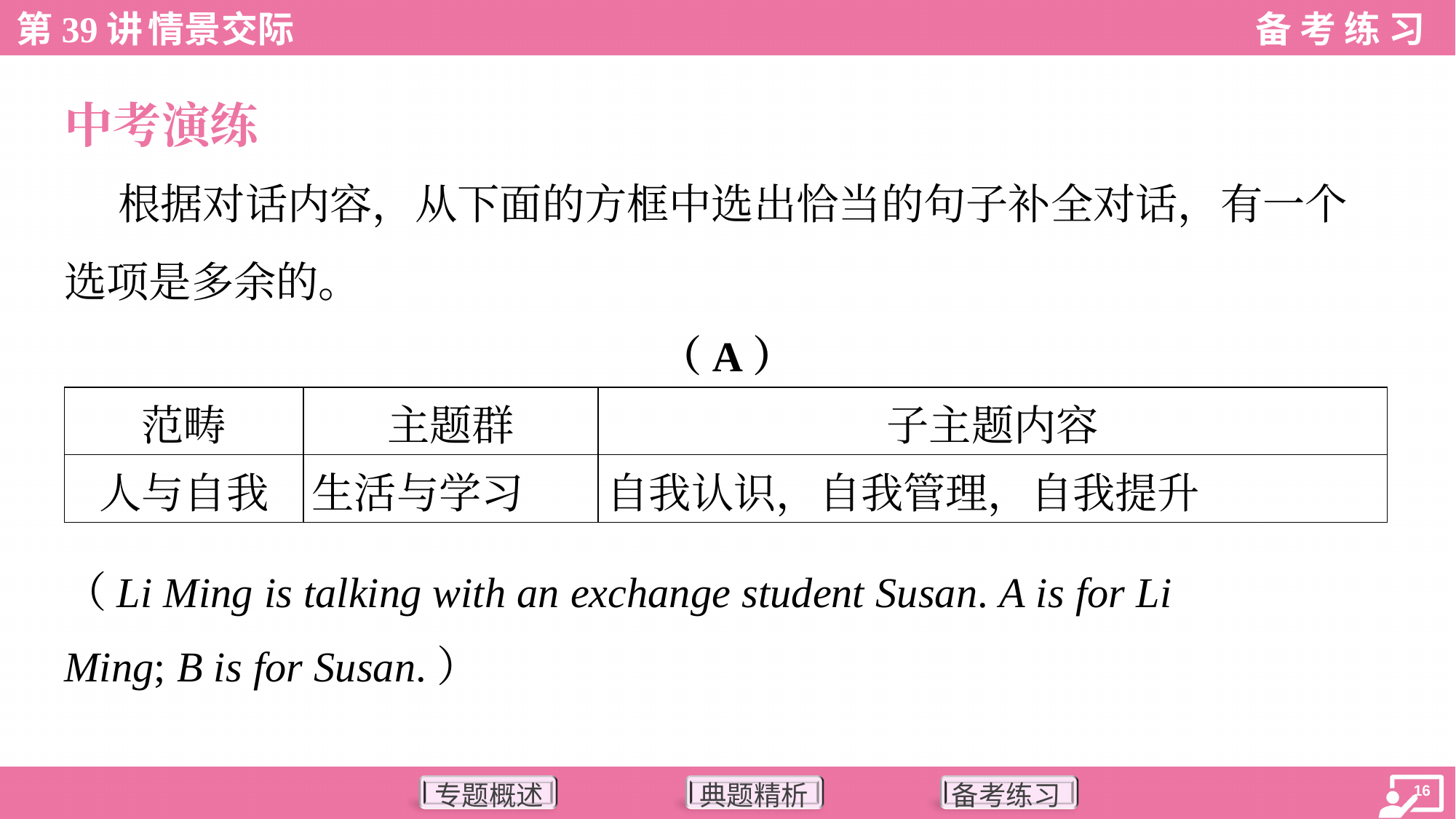

中考演练
    根据对话内容，从下面的方框中选出恰当的句子补全对话，有一个
选项是多余的。
（A）
| 范畴 | 主题群 | 子主题内容 |
| --- | --- | --- |
| 人与自我 | 生活与学习 | 自我认识，自我管理，自我提升 |
（Li Ming is talking with an exchange student Susan. A is for Li
Ming; B is for Susan.）